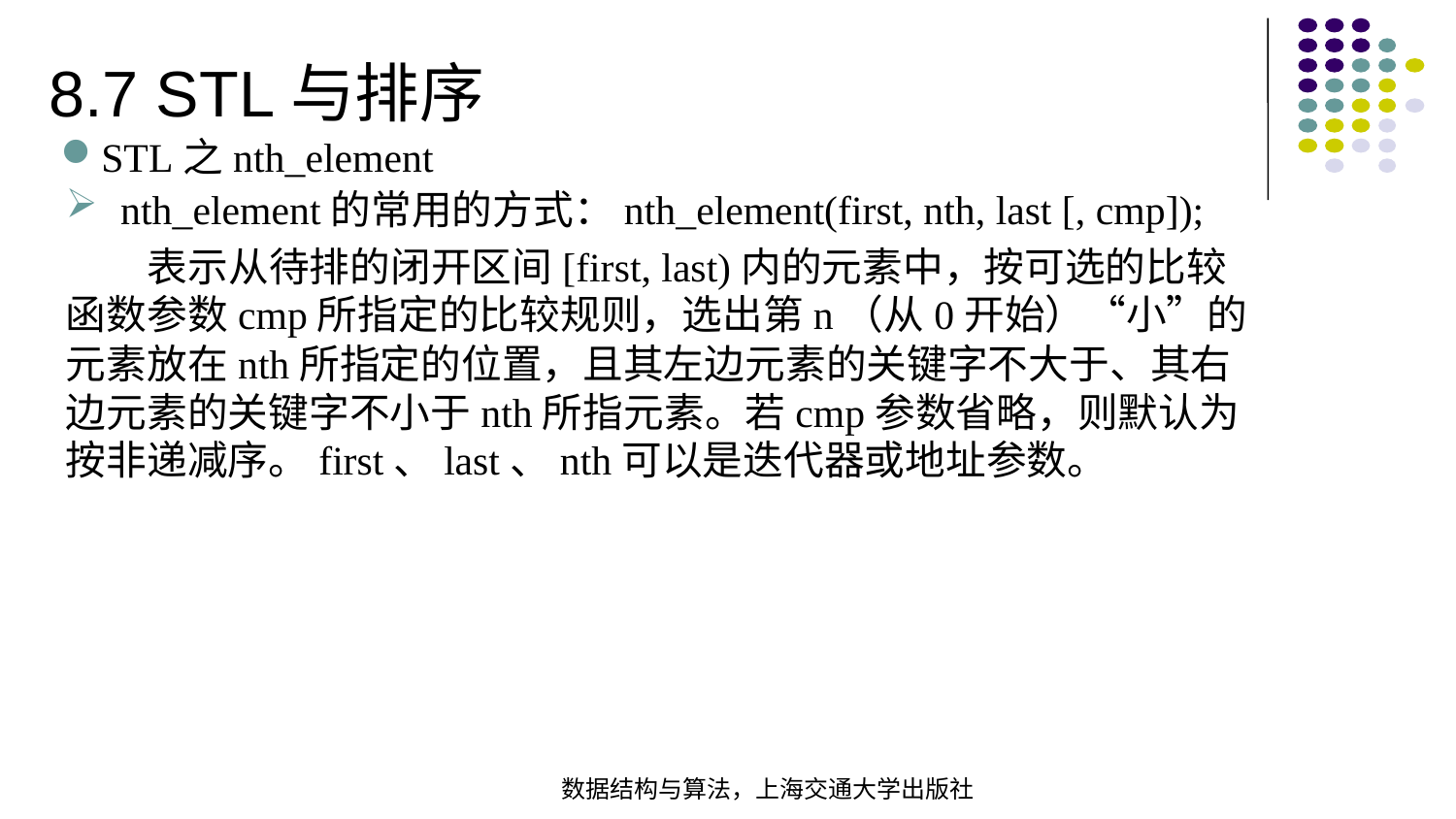

8.7 STL与排序
STL之nth_element
nth_element的常用的方式：nth_element(first, nth, last [, cmp]);
        表示从待排的闭开区间[first, last)内的元素中，按可选的比较函数参数cmp所指定的比较规则，选出第n（从0开始）“小”的元素放在nth所指定的位置，且其左边元素的关键字不大于、其右边元素的关键字不小于nth所指元素。若cmp参数省略，则默认为按非递减序。first、last、nth可以是迭代器或地址参数。